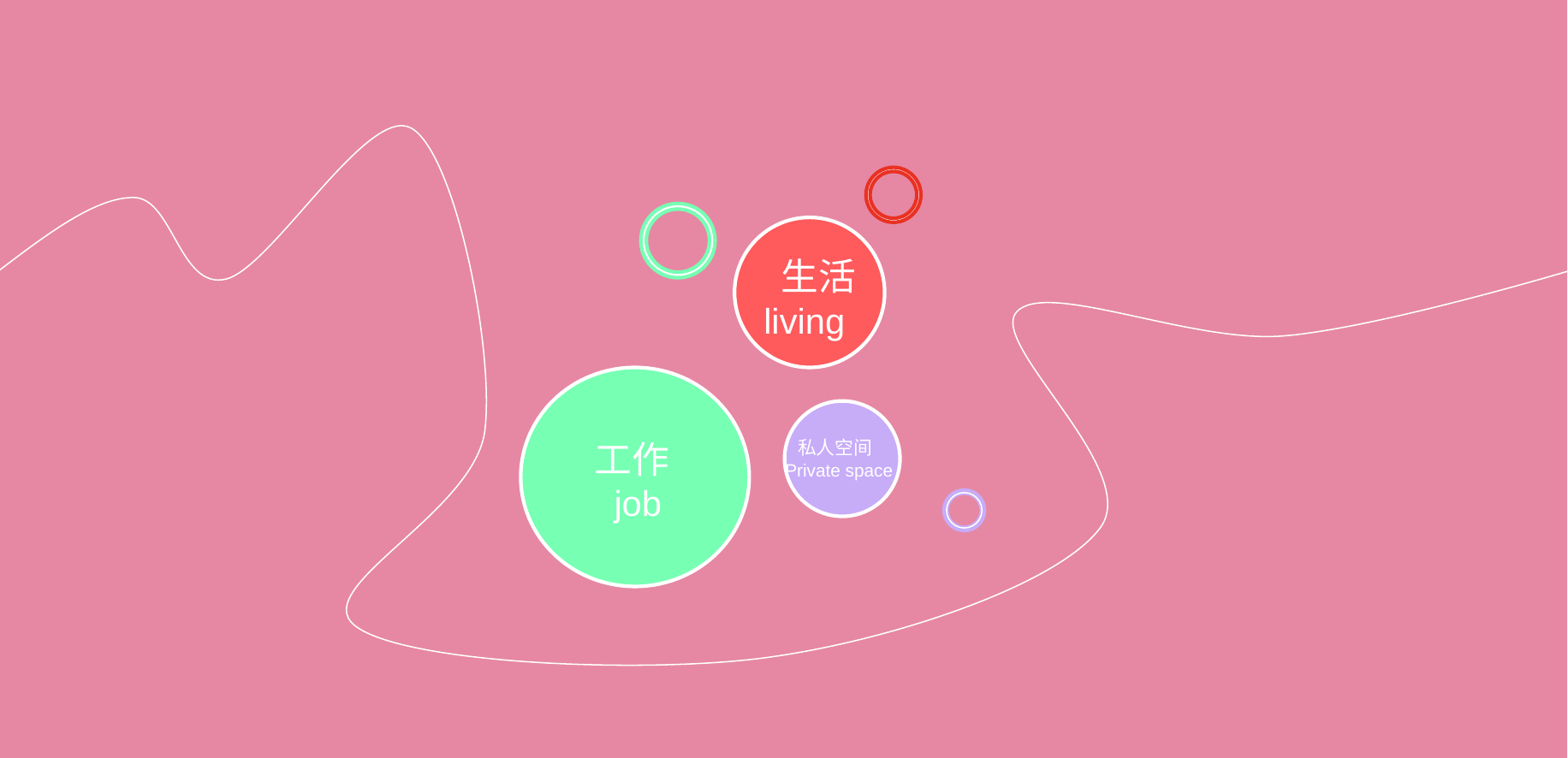

生活
living

工作
  job
  私人空间
Private space